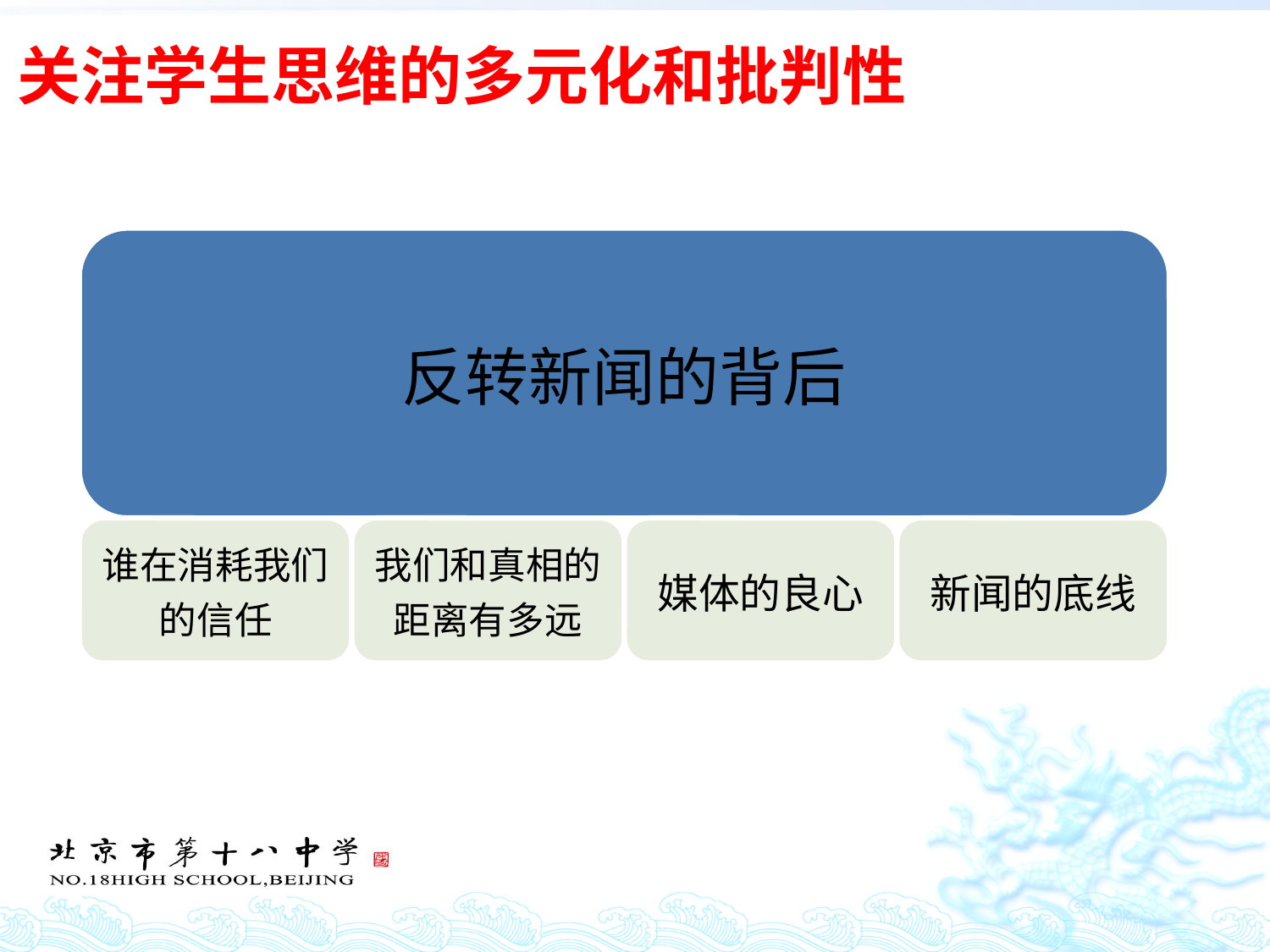

关注学生思维的多元化和批判性
反转新闻的背后
我们和真相的距离有多远
媒体的良心
新闻的底线
谁在消耗我们的信任